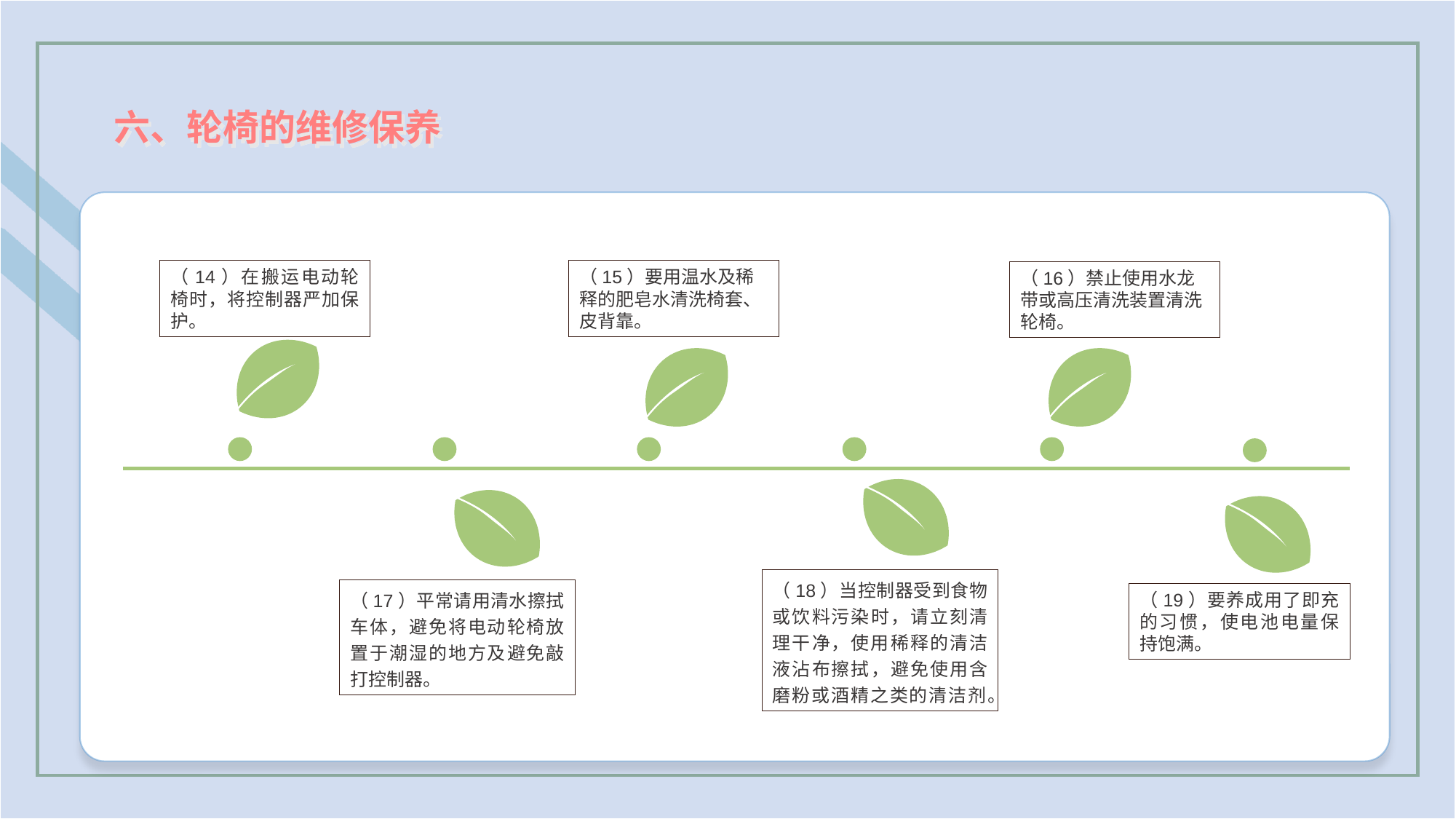

六、轮椅的维修保养

（14）在搬运电动轮椅时，将控制器严加保护。
（15）要用温水及稀释的肥皂水清洗椅套、皮背靠。
（16）禁止使用水龙带或高压清洗装置清洗轮椅。

（18）当控制器受到食物或饮料污染时，请立刻清理干净，使用稀释的清洁液沾布擦拭，避免使用含磨粉或酒精之类的清洁剂。
（17）平常请用清水擦拭车体，避免将电动轮椅放置于潮湿的地方及避免敲打控制器。
（19）要养成用了即充的习惯，使电池电量保持饱满。